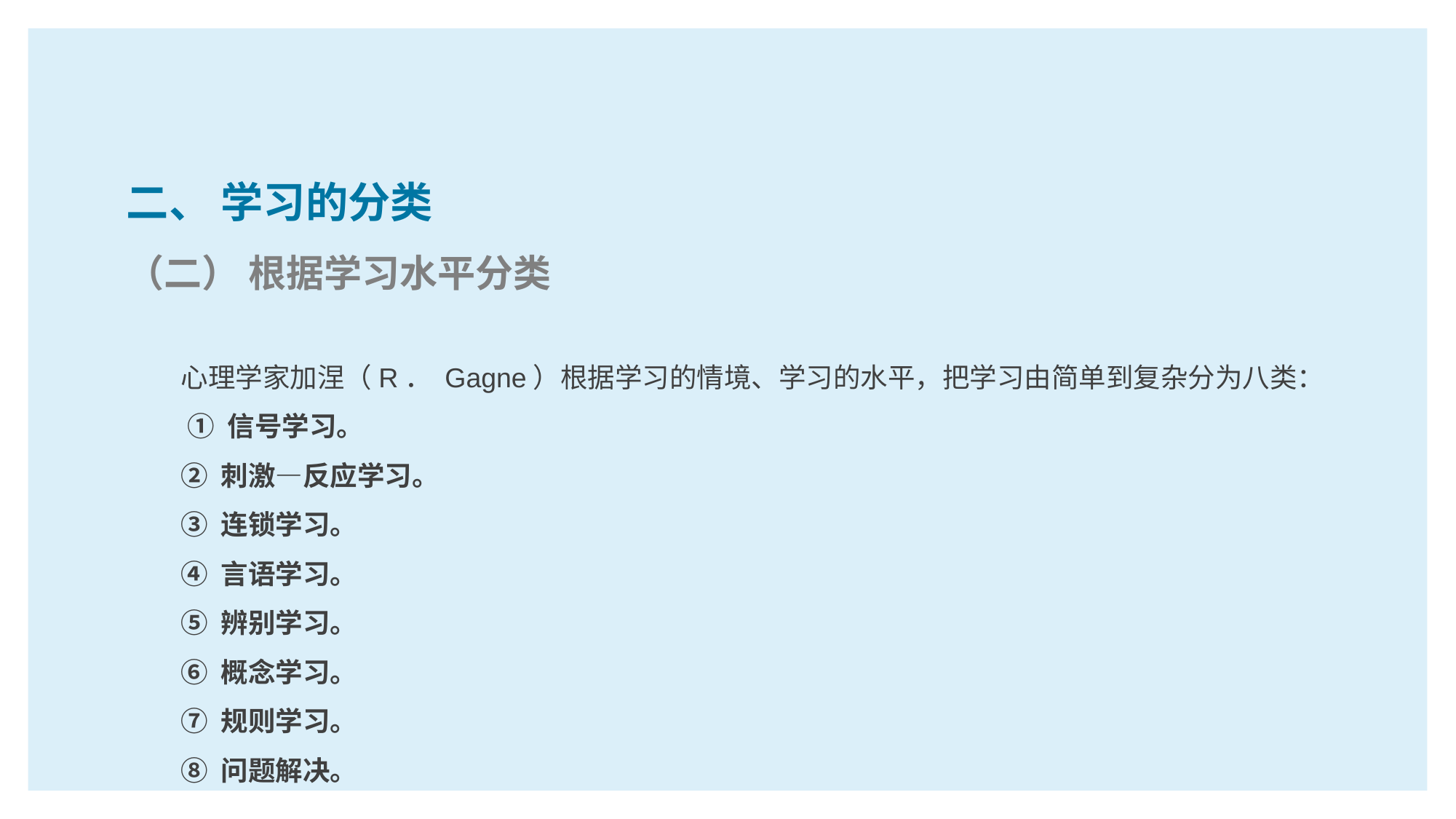

二、 学习的分类
（二） 根据学习水平分类

心理学家加涅（R． Gagne）根据学习的情境、学习的水平，把学习由简单到复杂分为八类：
 ① 信号学习。
② 刺激—反应学习。
③ 连锁学习。
④ 言语学习。
⑤ 辨别学习。
⑥ 概念学习。
⑦ 规则学习。
⑧ 问题解决。